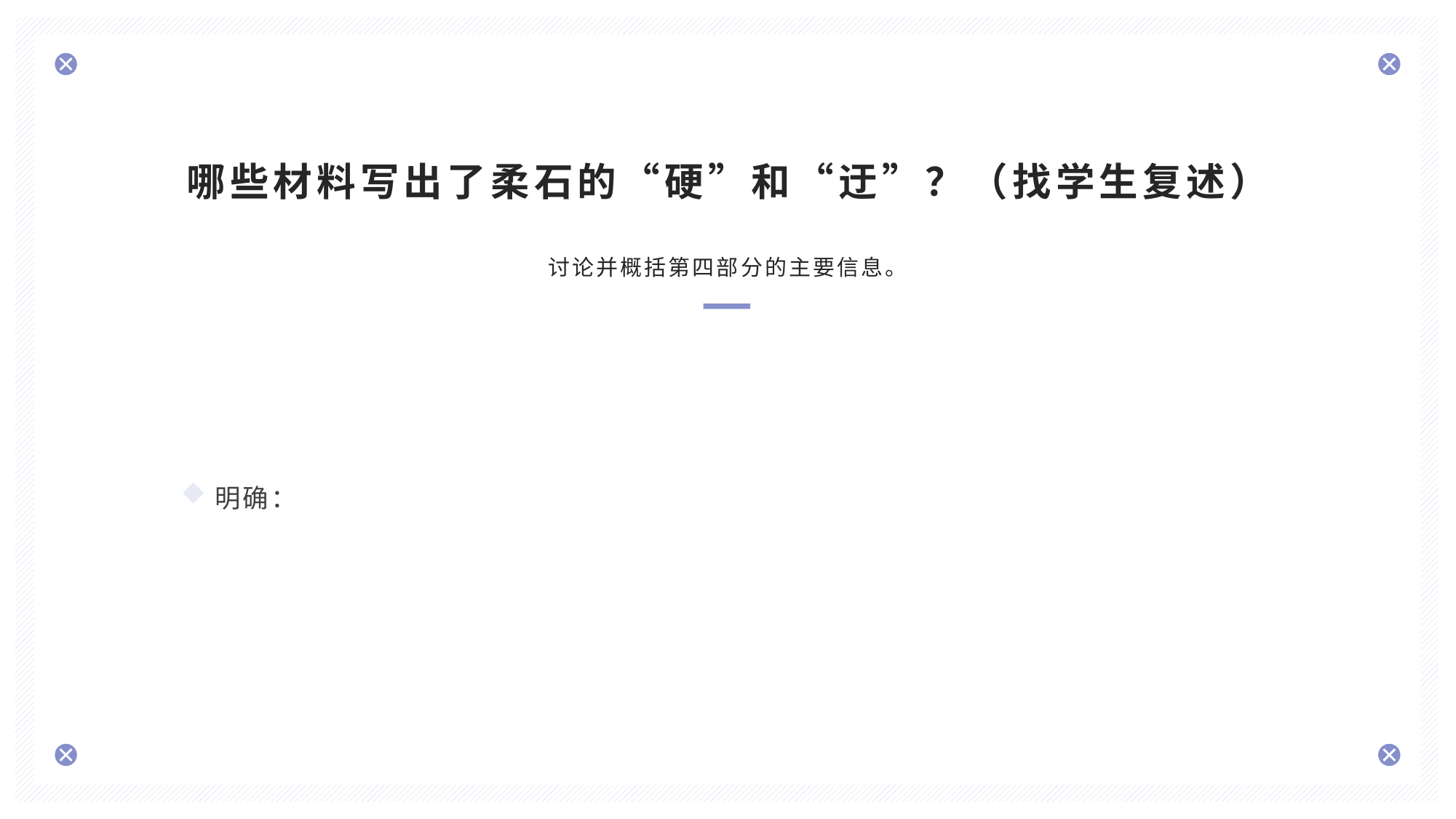

哪些材料写出了柔石的“硬”和“迂”？（找学生复述）
讨论并概括第四部分的主要信息。

明确：